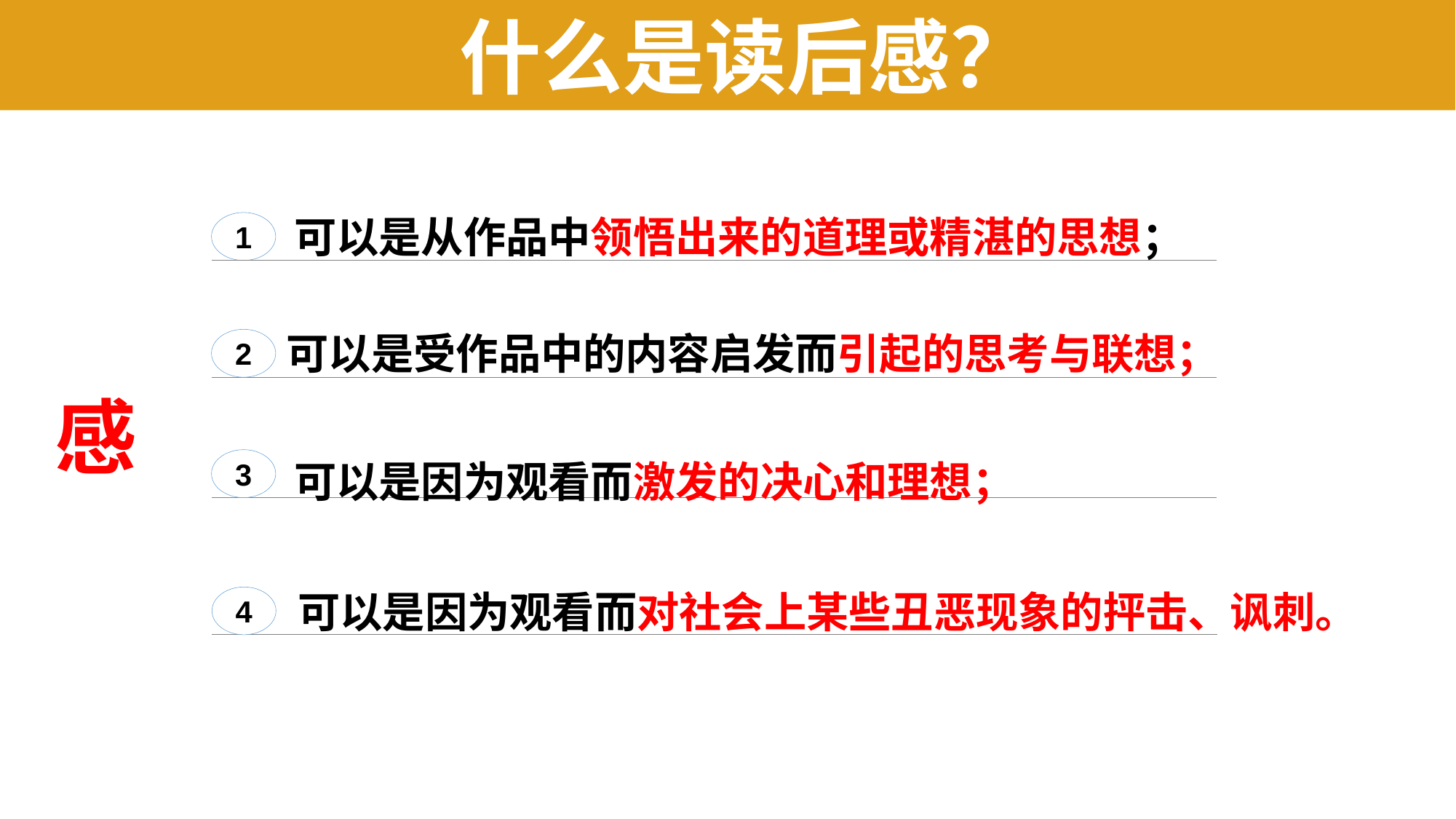

什么是读后感？

可以是从作品中领悟出来的道理或精湛的思想；
1

可以是受作品中的内容启发而引起的思考与联想；
2
感

3
可以是因为观看而激发的决心和理想；
可以是因为观看而对社会上某些丑恶现象的抨击、讽刺。

4